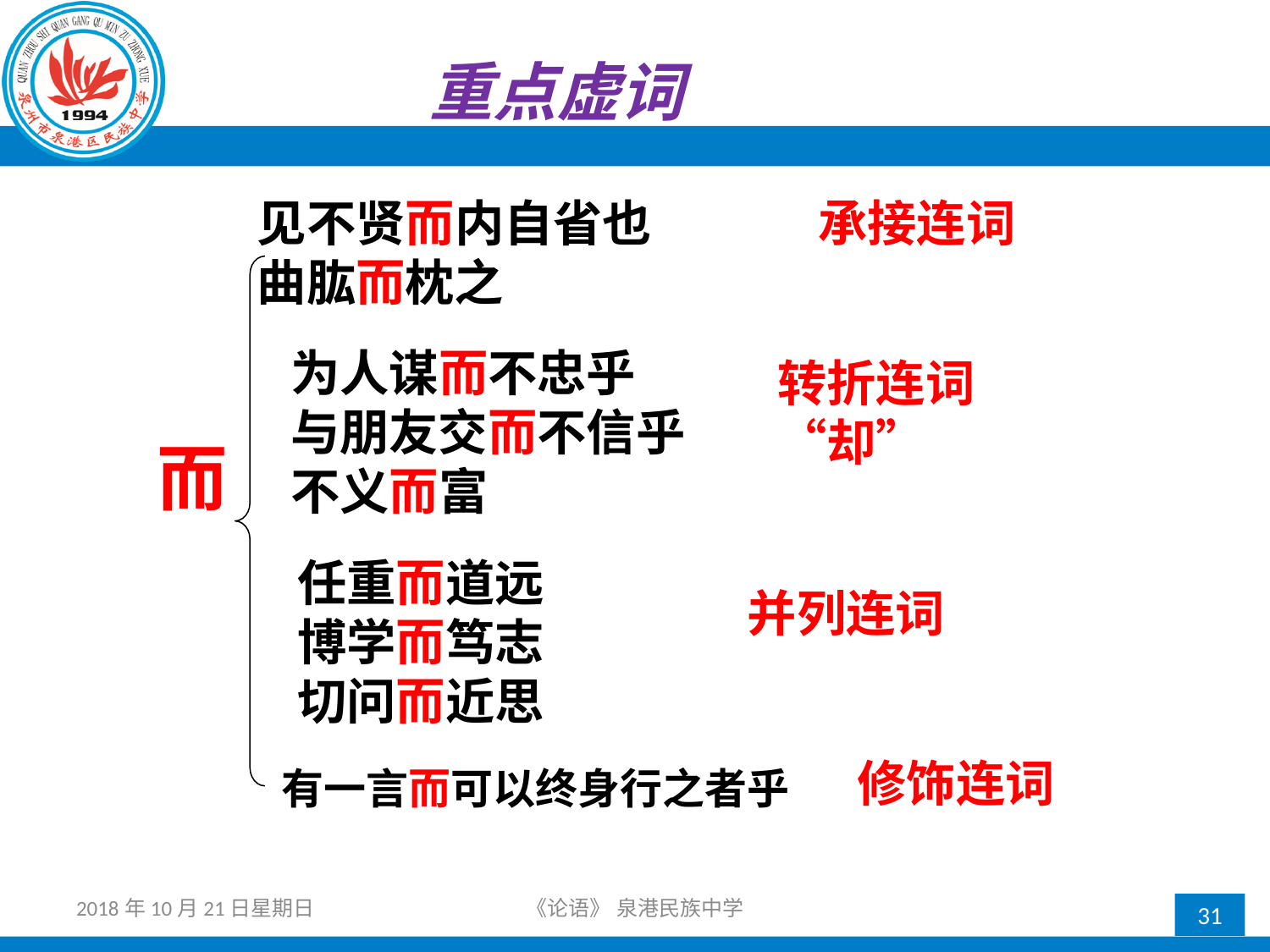

重点虚词
见不贤而内自省也
曲肱而枕之
承接连词

为人谋而不忠乎
与朋友交而不信乎
不义而富

转折连词“却”
而
任重而道远
博学而笃志
切问而近思

并列连词
修饰连词

有一言而可以终身行之者乎
2018年10月21日星期日
《论语》 泉港民族中学